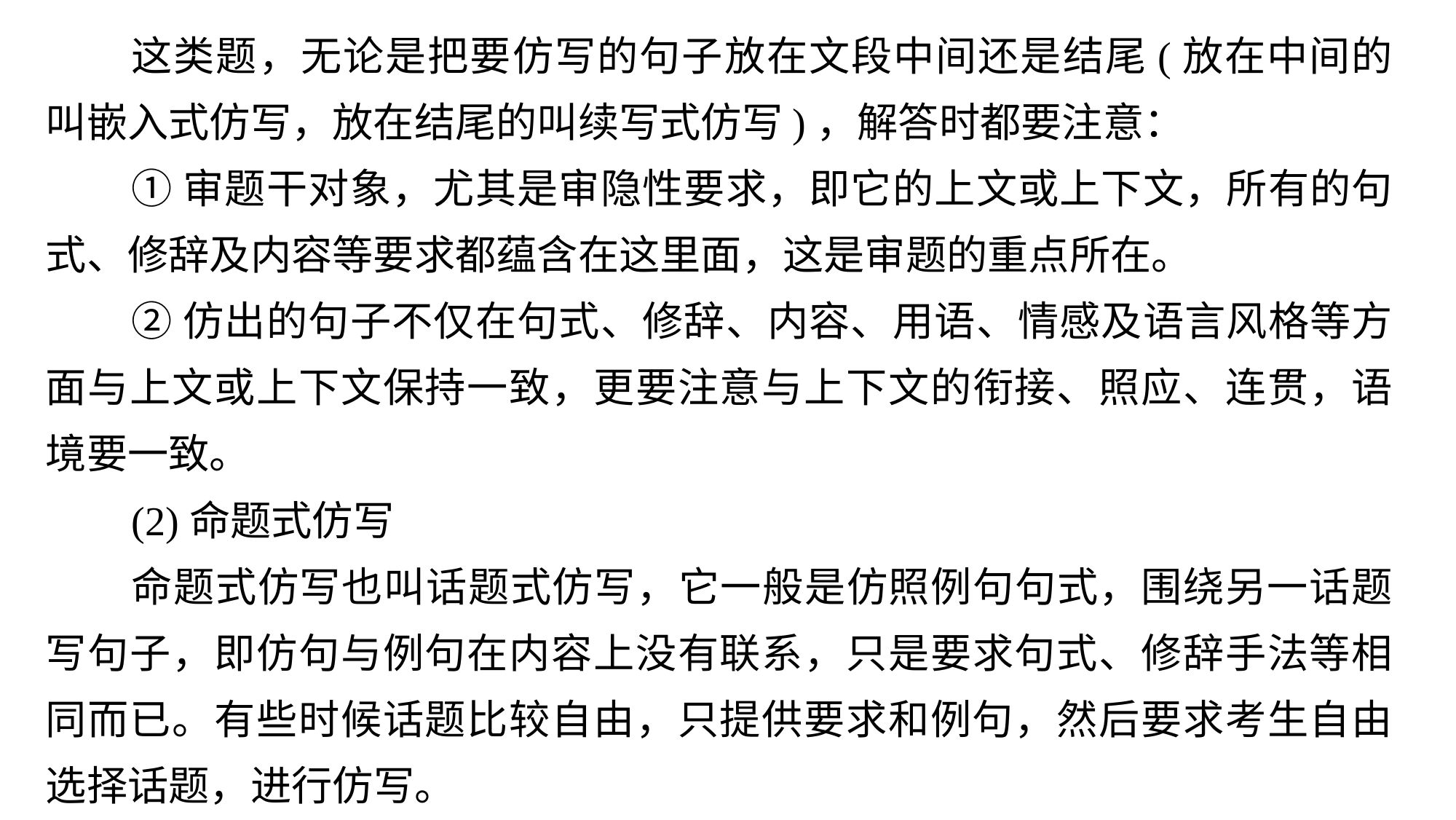

这类题，无论是把要仿写的句子放在文段中间还是结尾(放在中间的叫嵌入式仿写，放在结尾的叫续写式仿写)，解答时都要注意：
①审题干对象，尤其是审隐性要求，即它的上文或上下文，所有的句式、修辞及内容等要求都蕴含在这里面，这是审题的重点所在。
②仿出的句子不仅在句式、修辞、内容、用语、情感及语言风格等方面与上文或上下文保持一致，更要注意与上下文的衔接、照应、连贯，语境要一致。
(2)命题式仿写
命题式仿写也叫话题式仿写，它一般是仿照例句句式，围绕另一话题写句子，即仿句与例句在内容上没有联系，只是要求句式、修辞手法等相同而已。有些时候话题比较自由，只提供要求和例句，然后要求考生自由选择话题，进行仿写。